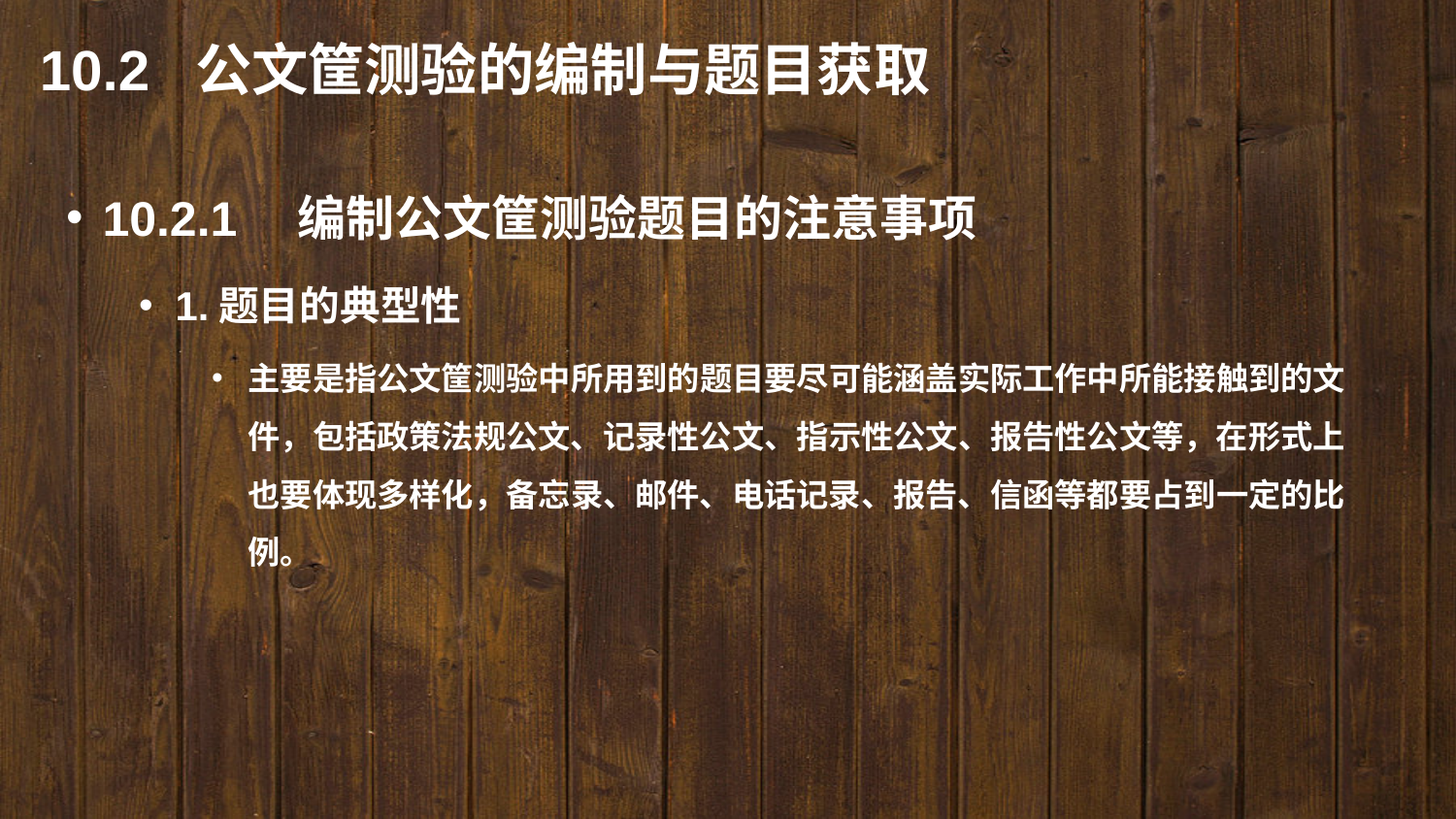

10.2  公文筐测验的编制与题目获取
10.2.1　编制公文筐测验题目的注意事项
1.题目的典型性
主要是指公文筐测验中所用到的题目要尽可能涵盖实际工作中所能接触到的文件，包括政策法规公文、记录性公文、指示性公文、报告性公文等，在形式上也要体现多样化，备忘录、邮件、电话记录、报告、信函等都要占到一定的比例。